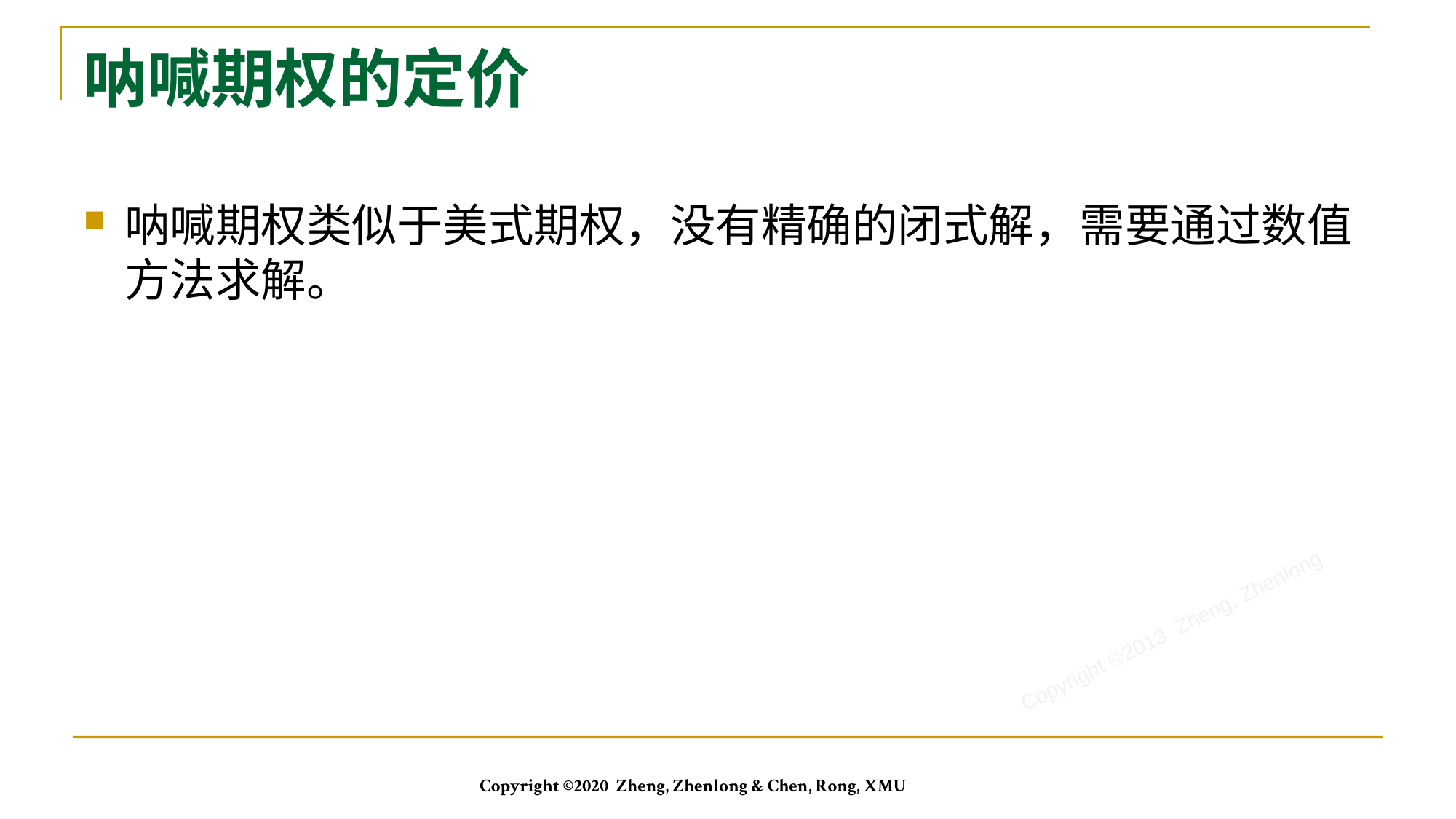

# 呐喊期权的定价
呐喊期权类似于美式期权，没有精确的闭式解，需要通过数值方法求解。
Copyright ©2020  Zheng, Zhenlong & Chen, Rong, XMU